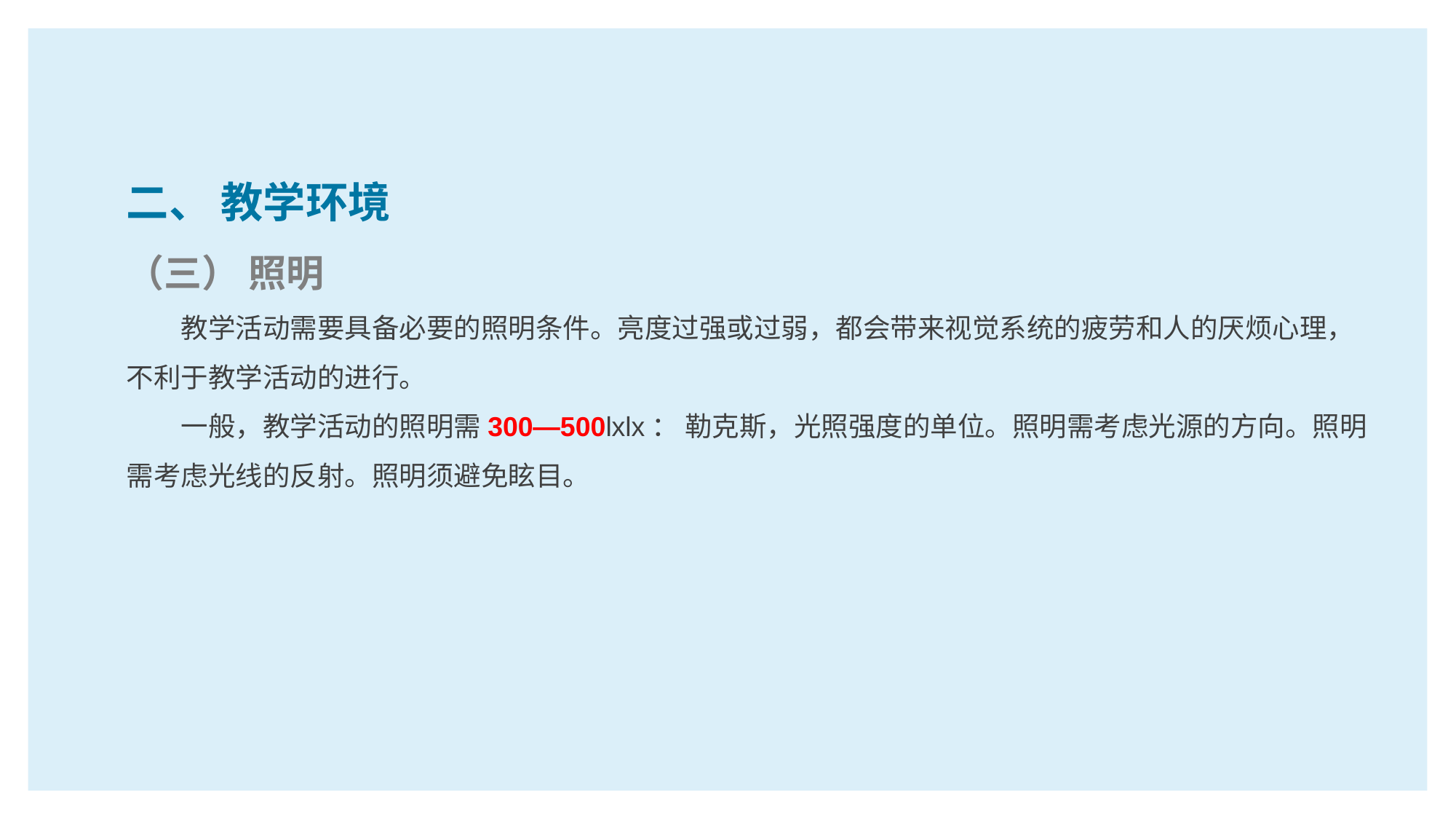

二、 教学环境
（三） 照明
教学活动需要具备必要的照明条件。亮度过强或过弱，都会带来视觉系统的疲劳和人的厌烦心理，不利于教学活动的进行。
一般，教学活动的照明需300—500lxlx： 勒克斯，光照强度的单位。照明需考虑光源的方向。照明需考虑光线的反射。照明须避免眩目。